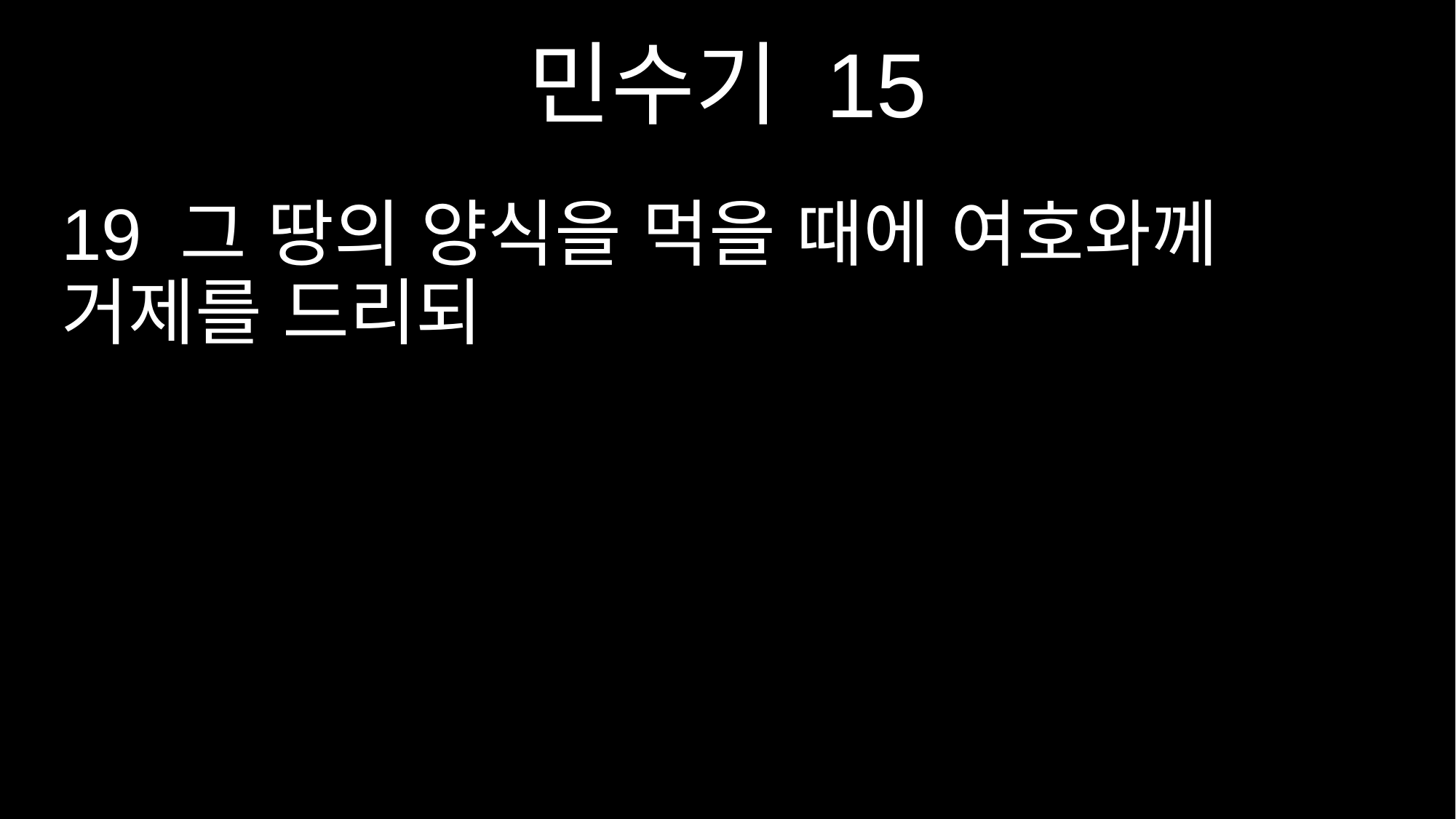

민수기 15
19 그 땅의 양식을 먹을 때에 여호와께 거제를 드리되